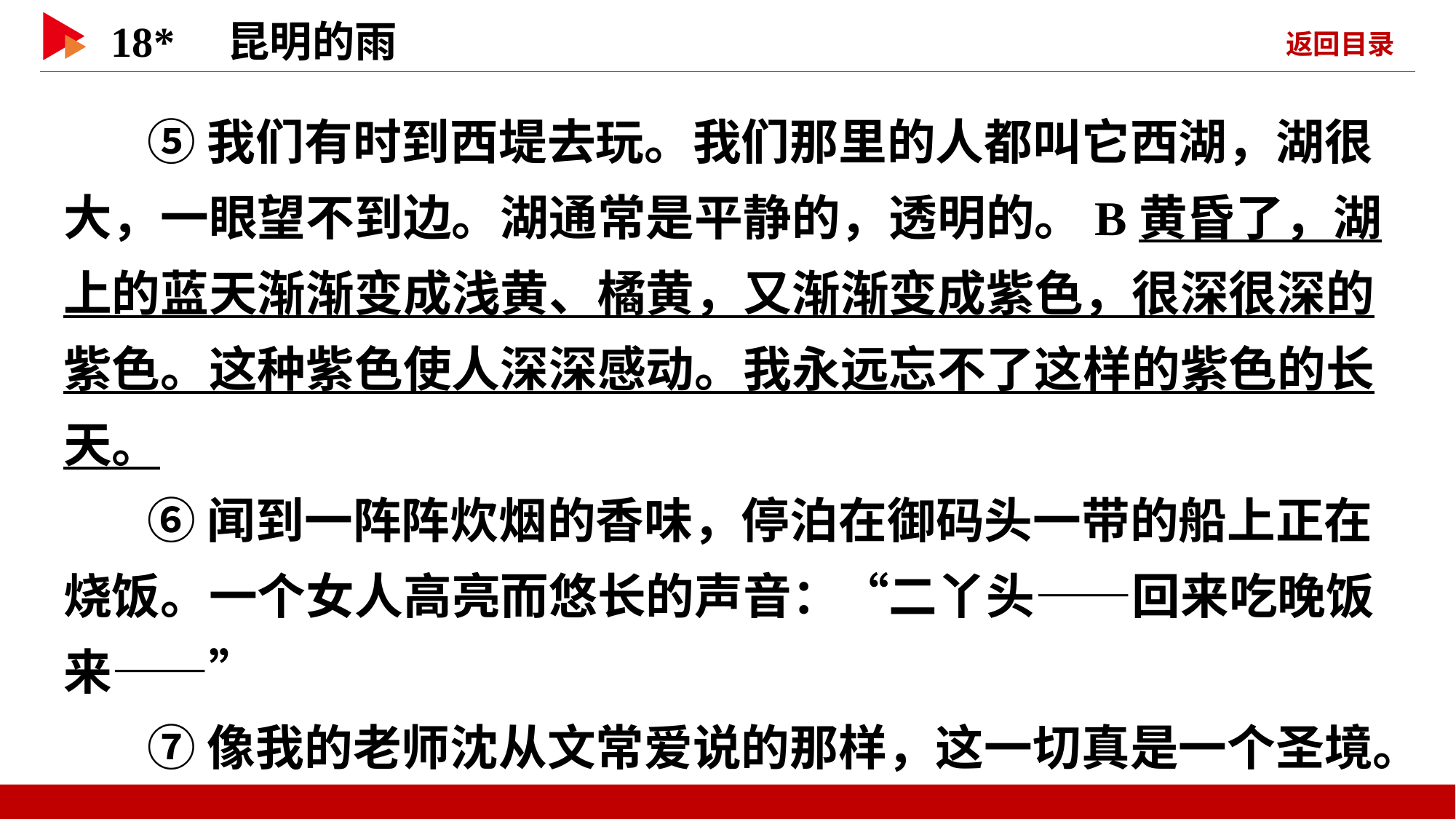

⑤我们有时到西堤去玩。我们那里的人都叫它西湖，湖很大，一眼望不到边。湖通常是平静的，透明的。B黄昏了，湖上的蓝天渐渐变成浅黄、橘黄，又渐渐变成紫色，很深很深的紫色。这种紫色使人深深感动。我永远忘不了这样的紫色的长天。
⑥闻到一阵阵炊烟的香味，停泊在御码头一带的船上正在烧饭。一个女人高亮而悠长的声音：“二丫头——回来吃晚饭来——”
⑦像我的老师沈从文常爱说的那样，这一切真是一个圣境。